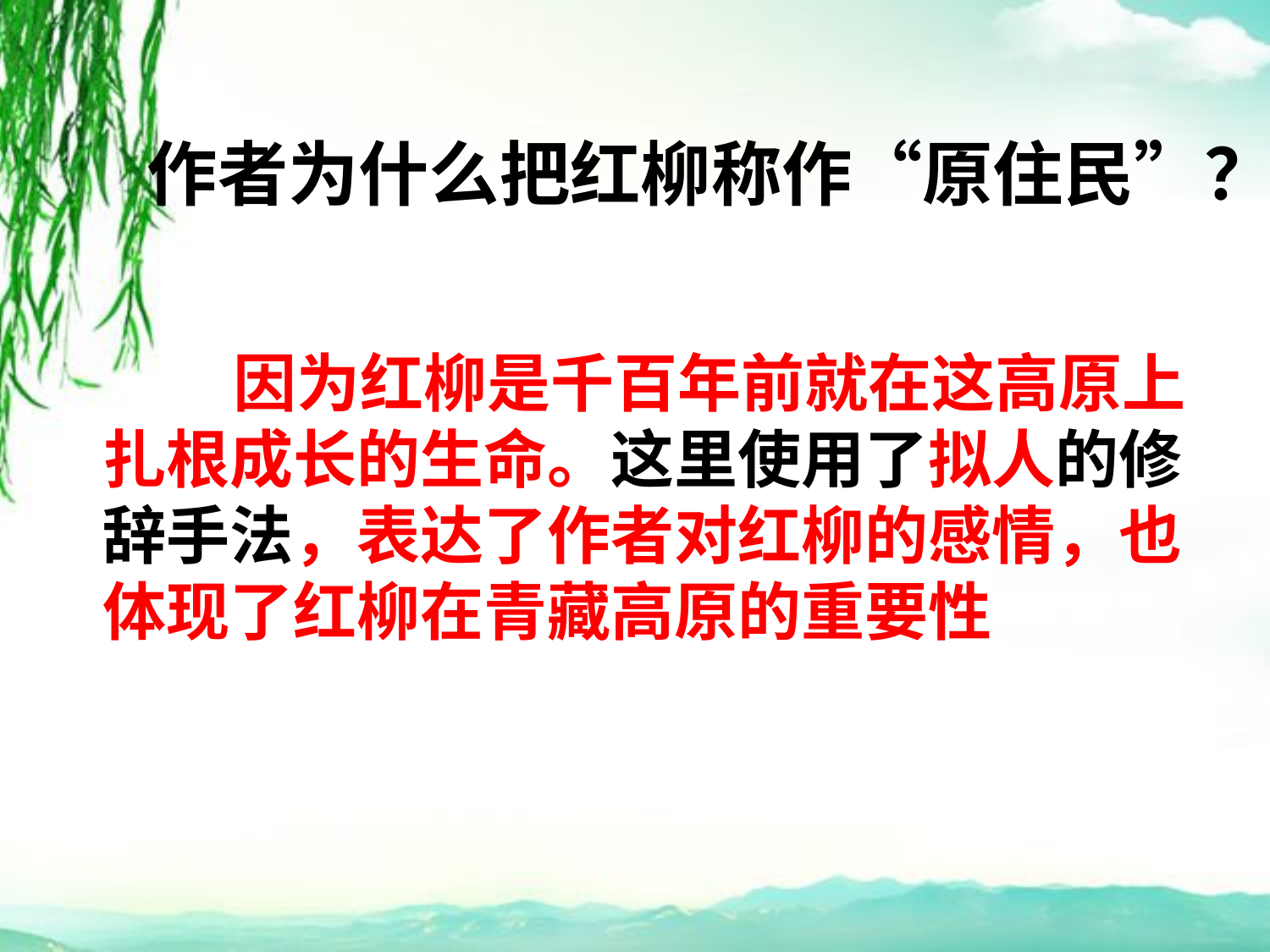

作者为什么把红柳称作“原住民”？
        因为红柳是千百年前就在这高原上扎根成长的生命。这里使用了拟人的修辞手法，表达了作者对红柳的感情，也体现了红柳在青藏高原的重要性